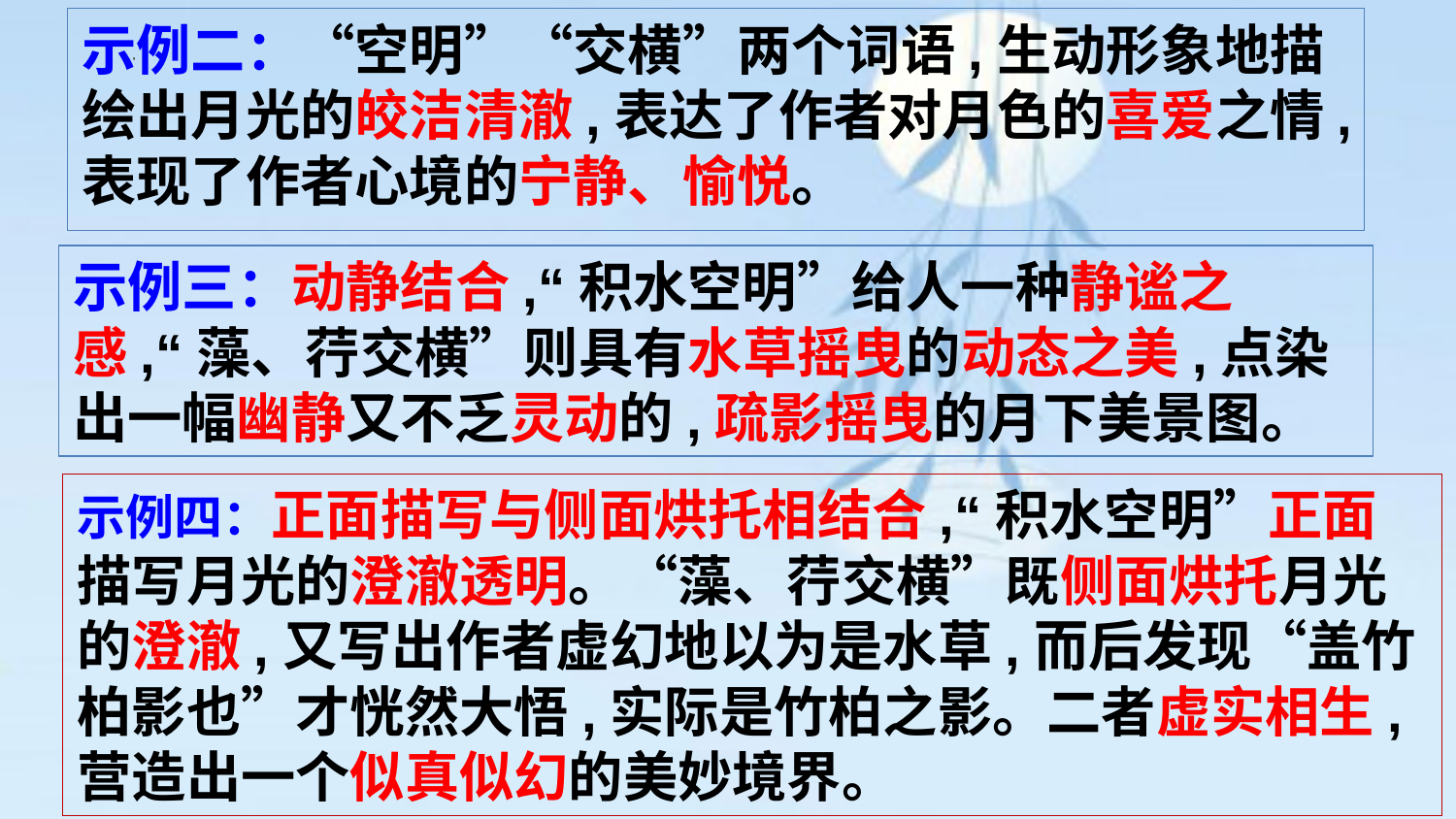

示例二：“空明”“交横”两个词语,生动形象地描绘出月光的皎洁清澈,表达了作者对月色的喜爱之情,表现了作者心境的宁静、愉悦。
示例三：动静结合,“积水空明”给人一种静谧之感,“藻、荇交横”则具有水草摇曳的动态之美,点染出一幅幽静又不乏灵动的,疏影摇曳的月下美景图。
示例四：正面描写与侧面烘托相结合,“积水空明”正面描写月光的澄澈透明。“藻、荇交横”既侧面烘托月光的澄澈,又写出作者虚幻地以为是水草,而后发现“盖竹柏影也”才恍然大悟,实际是竹柏之影。二者虚实相生,营造出一个似真似幻的美妙境界。